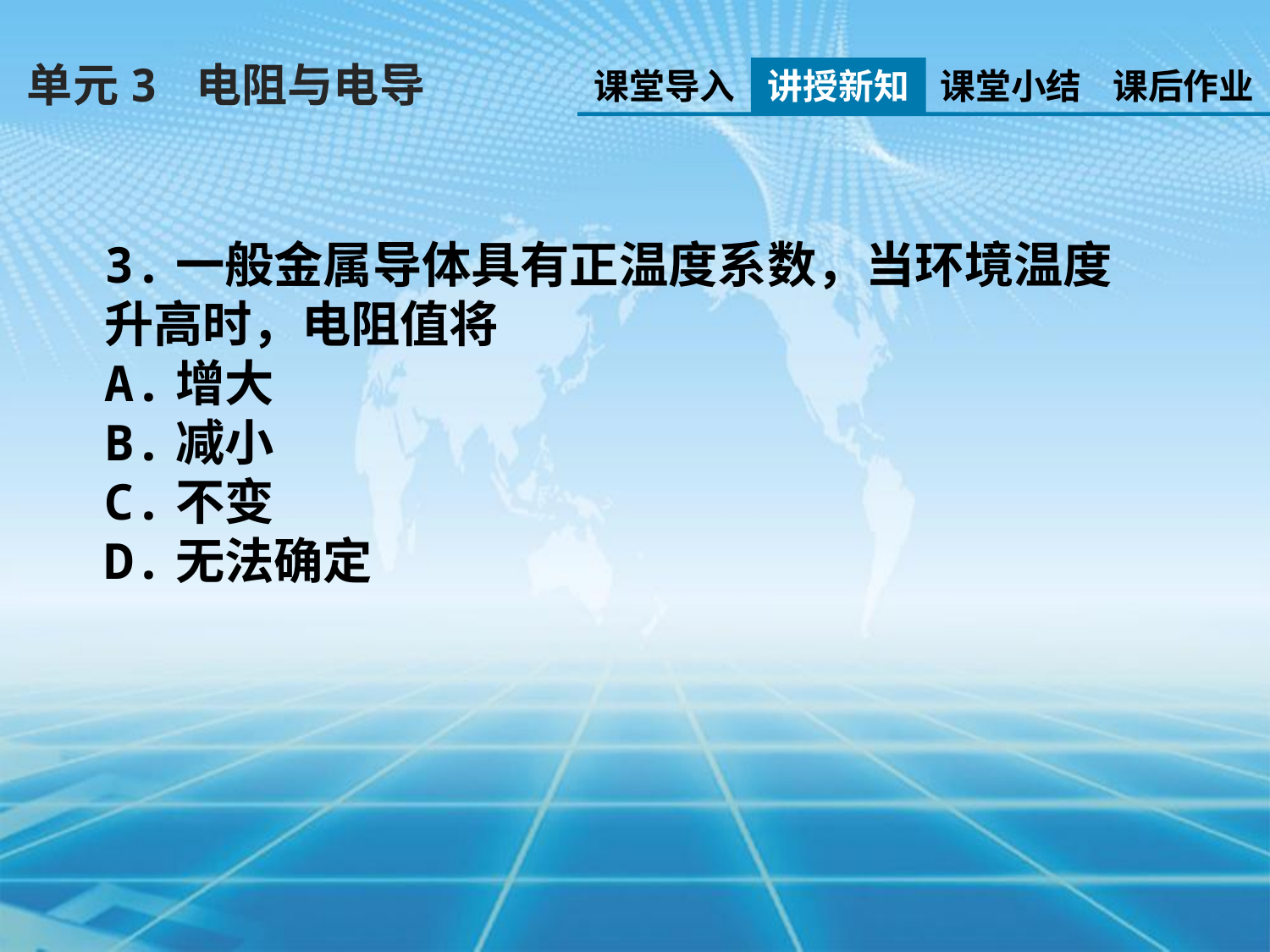

单元3 电阻与电导
课堂导入
讲授新知
课堂小结
课后作业
3.一般金属导体具有正温度系数，当环境温度升高时，电阻值将
A.增大
B.减小
C.不变
D.无法确定